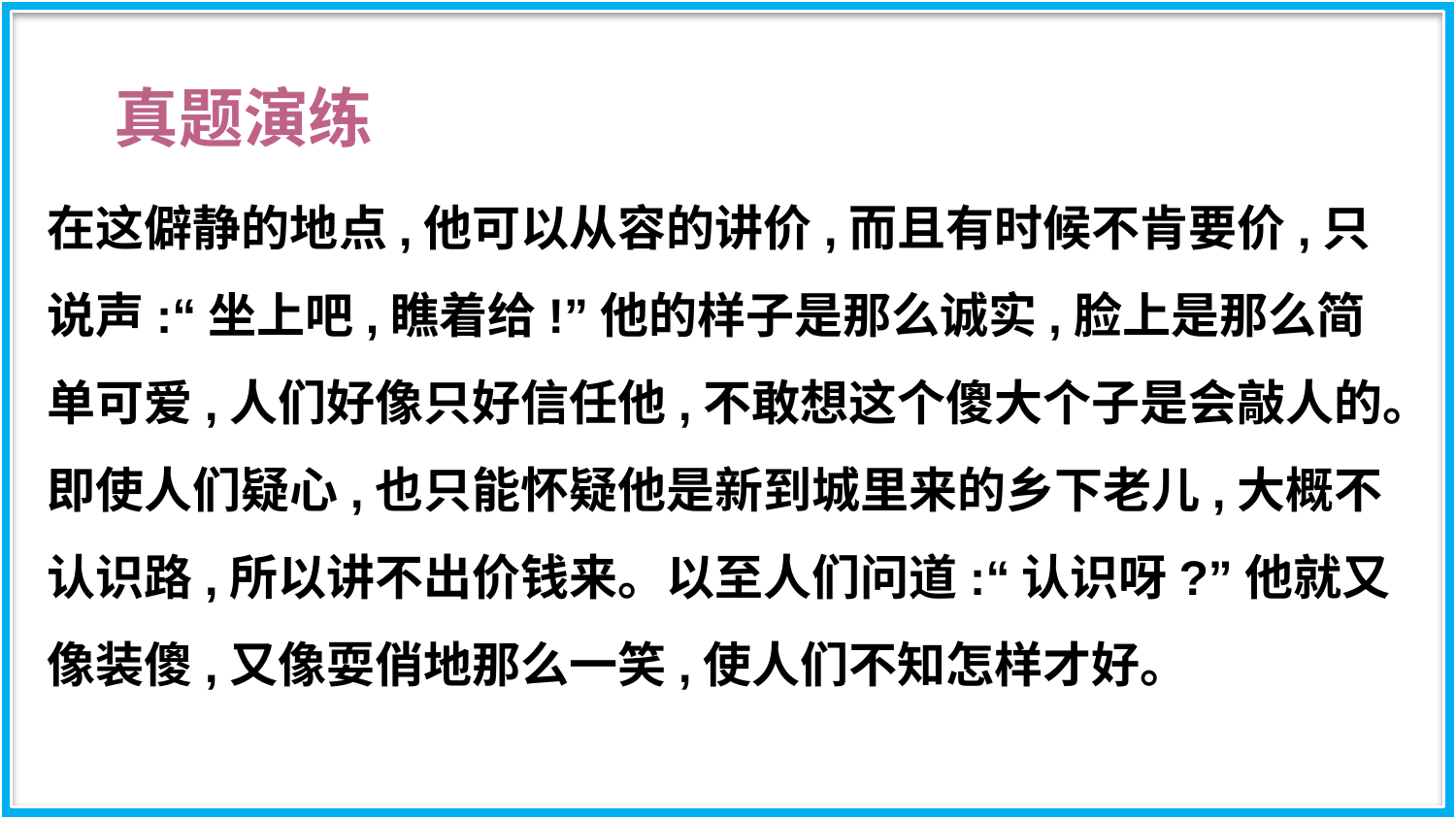

真题演练
在这僻静的地点,他可以从容的讲价,而且有时候不肯要价,只说声:“坐上吧,瞧着给!”他的样子是那么诚实,脸上是那么简单可爱,人们好像只好信任他,不敢想这个傻大个子是会敲人的。即使人们疑心,也只能怀疑他是新到城里来的乡下老儿,大概不认识路,所以讲不出价钱来。以至人们问道:“认识呀?”他就又像装傻,又像耍俏地那么一笑,使人们不知怎样才好。